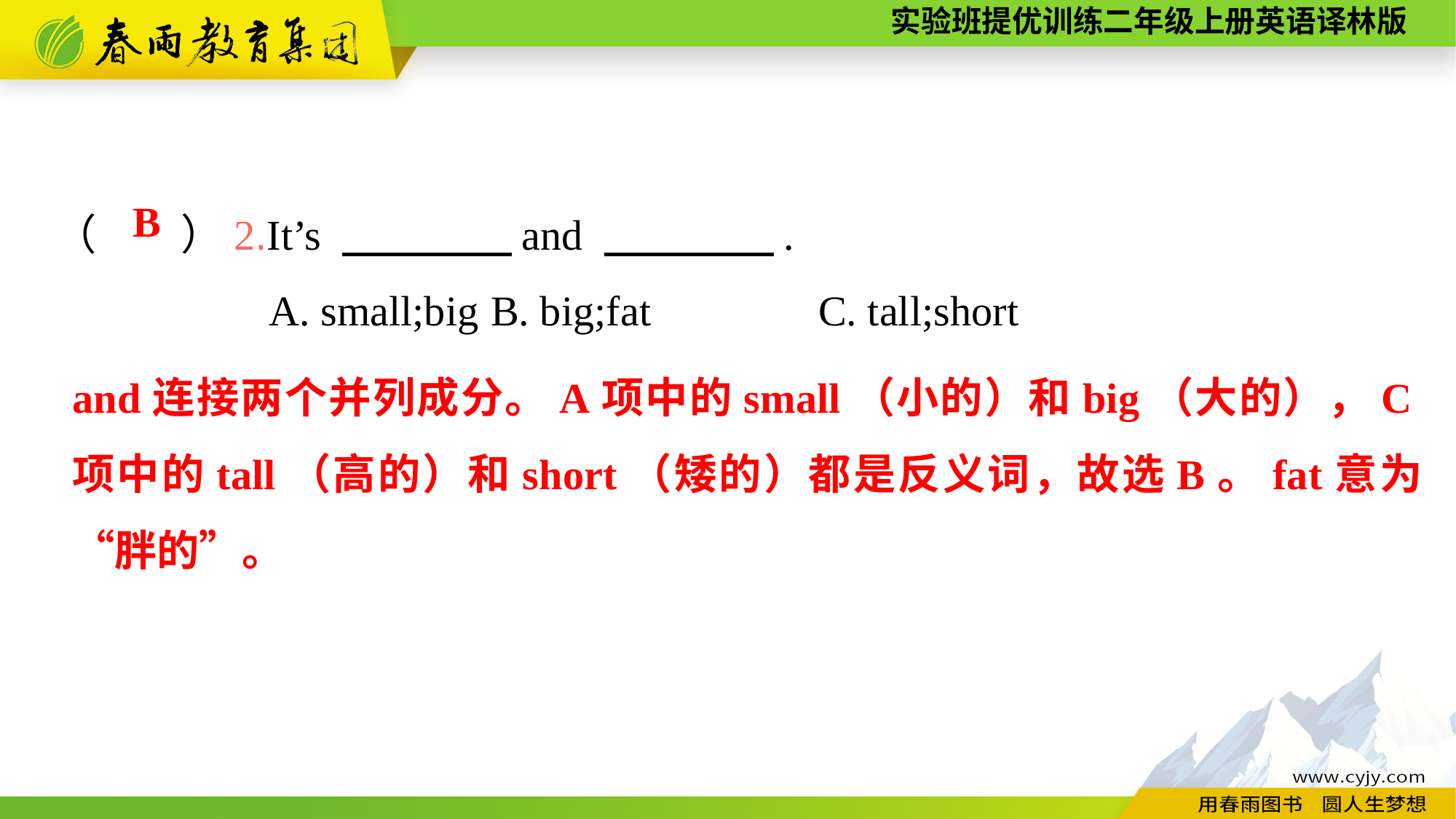

（　　）2.It’s 　　　　and 　　　　.
A. small;big	B. big;fat		C. tall;short
 B
and连接两个并列成分。A项中的small（小的）和big（大的），C项中的tall（高的）和short（矮的）都是反义词，故选B。fat意为“胖的”。